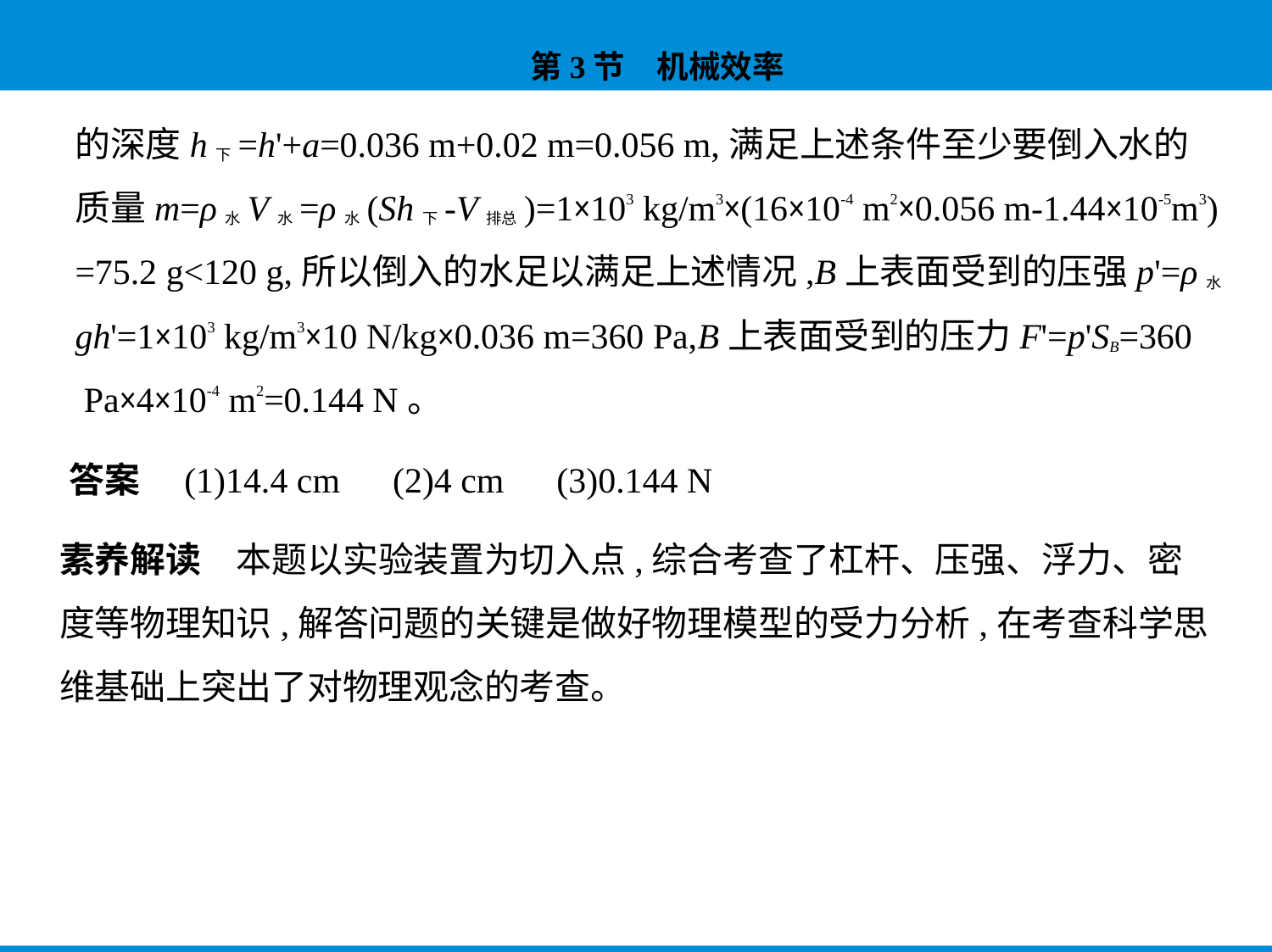

的深度h下=h'+a=0.036 m+0.02 m=0.056 m,满足上述条件至少要倒入水的
质量m=ρ水V水=ρ水(Sh下-V排总)=1×103 kg/m3×(16×10-4 m2×0.056 m-1.44×10-5m3)
=75.2 g<120 g,所以倒入的水足以满足上述情况,B上表面受到的压强p'=ρ水
gh'=1×103 kg/m3×10 N/kg×0.036 m=360 Pa,B上表面受到的压力F'=p'SB=360
 Pa×4×10-4 m2=0.144 N。
答案　(1)14.4 cm　(2)4 cm　(3)0.144 N
素养解读　本题以实验装置为切入点,综合考查了杠杆、压强、浮力、密
度等物理知识,解答问题的关键是做好物理模型的受力分析,在考查科学思
维基础上突出了对物理观念的考查。